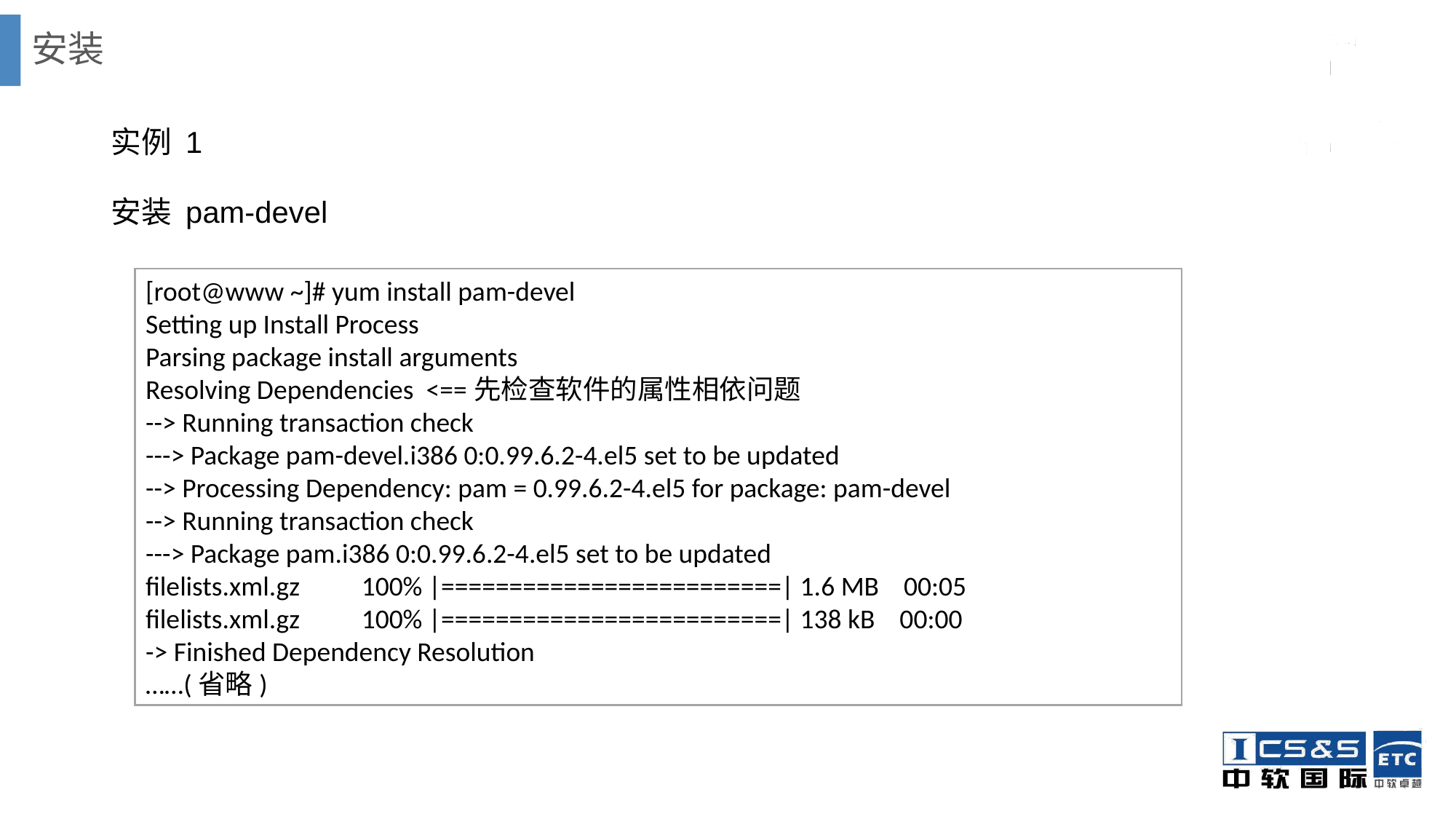

# 安装
实例 1
安装 pam-devel

[root@www ~]# yum install pam-devel
Setting up Install Process
Parsing package install arguments
Resolving Dependencies  <==先检查软件的属性相依问题
--> Running transaction check
---> Package pam-devel.i386 0:0.99.6.2-4.el5 set to be updated
--> Processing Dependency: pam = 0.99.6.2-4.el5 for package: pam-devel
--> Running transaction check
---> Package pam.i386 0:0.99.6.2-4.el5 set to be updated
filelists.xml.gz          100% |=========================| 1.6 MB    00:05
filelists.xml.gz          100% |=========================| 138 kB    00:00
-> Finished Dependency Resolution
……(省略)